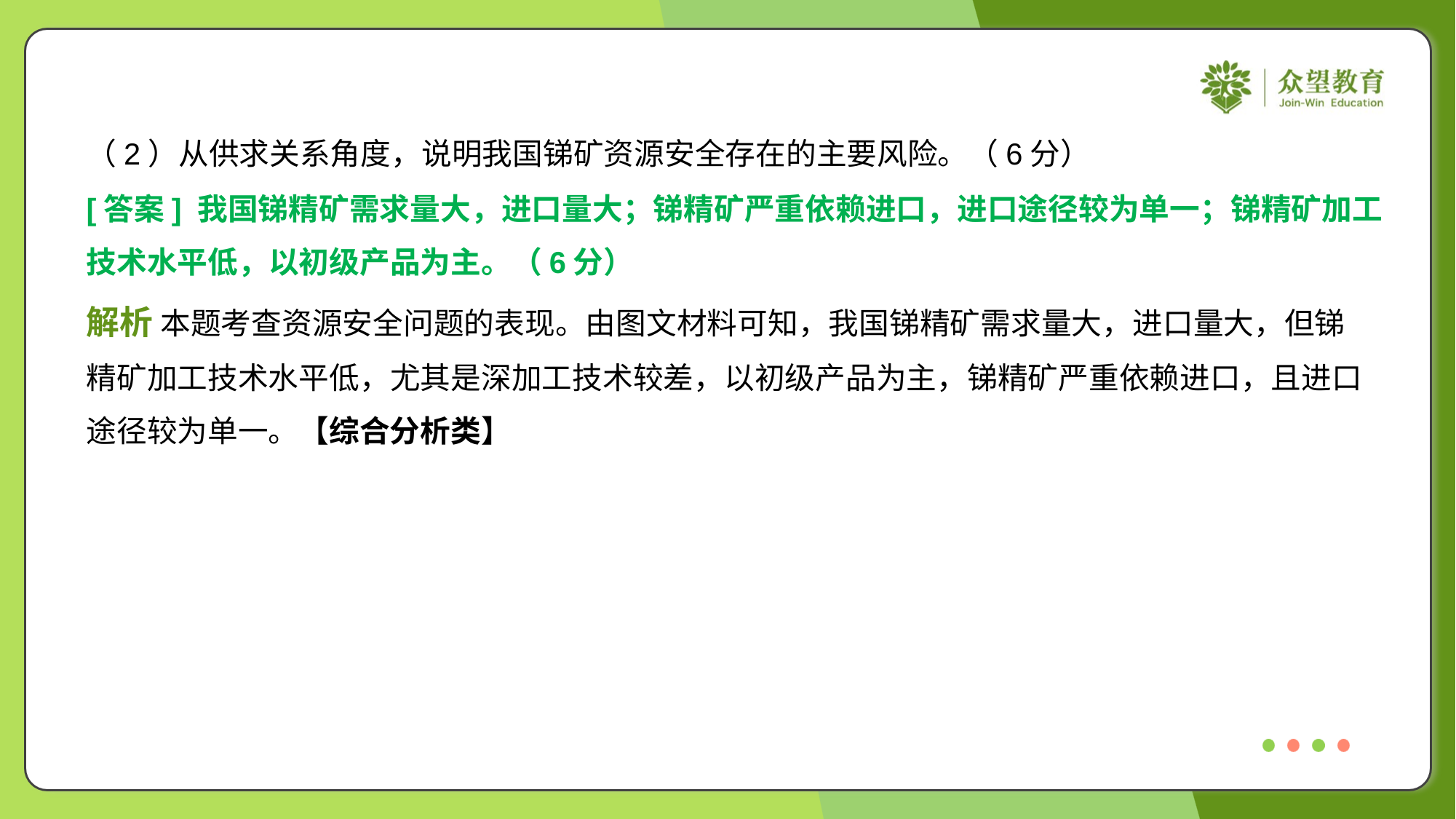

（2）从供求关系角度，说明我国锑矿资源安全存在的主要风险。（6分）
[答案] 我国锑精矿需求量大，进口量大；锑精矿严重依赖进口，进口途径较为单一；锑精矿加工
技术水平低，以初级产品为主。（6分）
解析 本题考查资源安全问题的表现。由图文材料可知，我国锑精矿需求量大，进口量大，但锑
精矿加工技术水平低，尤其是深加工技术较差，以初级产品为主，锑精矿严重依赖进口，且进口
途径较为单一。【综合分析类】